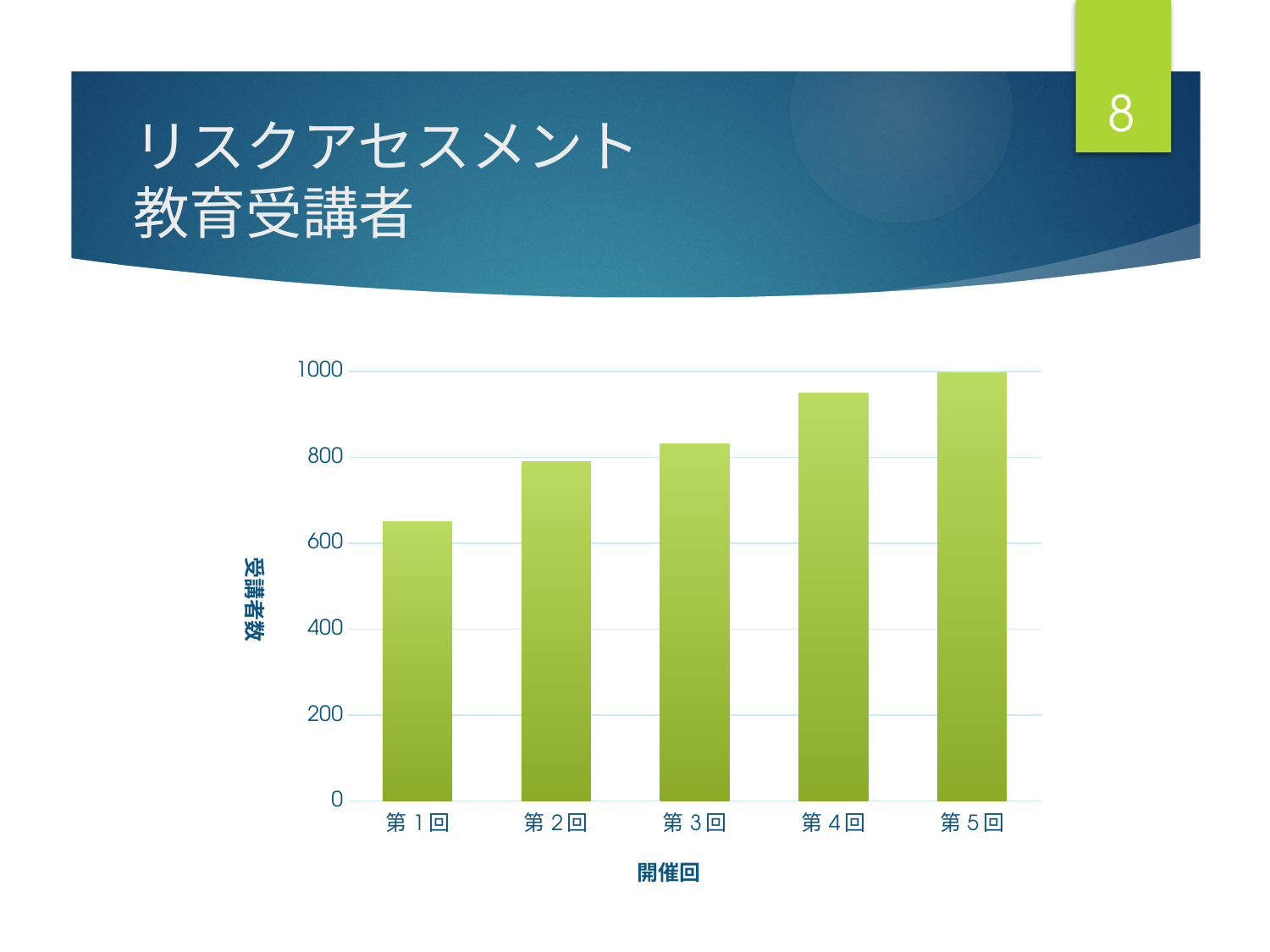

8
# リスクアセスメント 教育受講者

### Chart

| Category | 受講者数 |
|---|---|
| 第1回 | 650.0 |
| 第2回 | 789.0 |
| 第3回 | 832.0 |
| 第4回 | 950.0 |
| 第5回 | 997.0 |